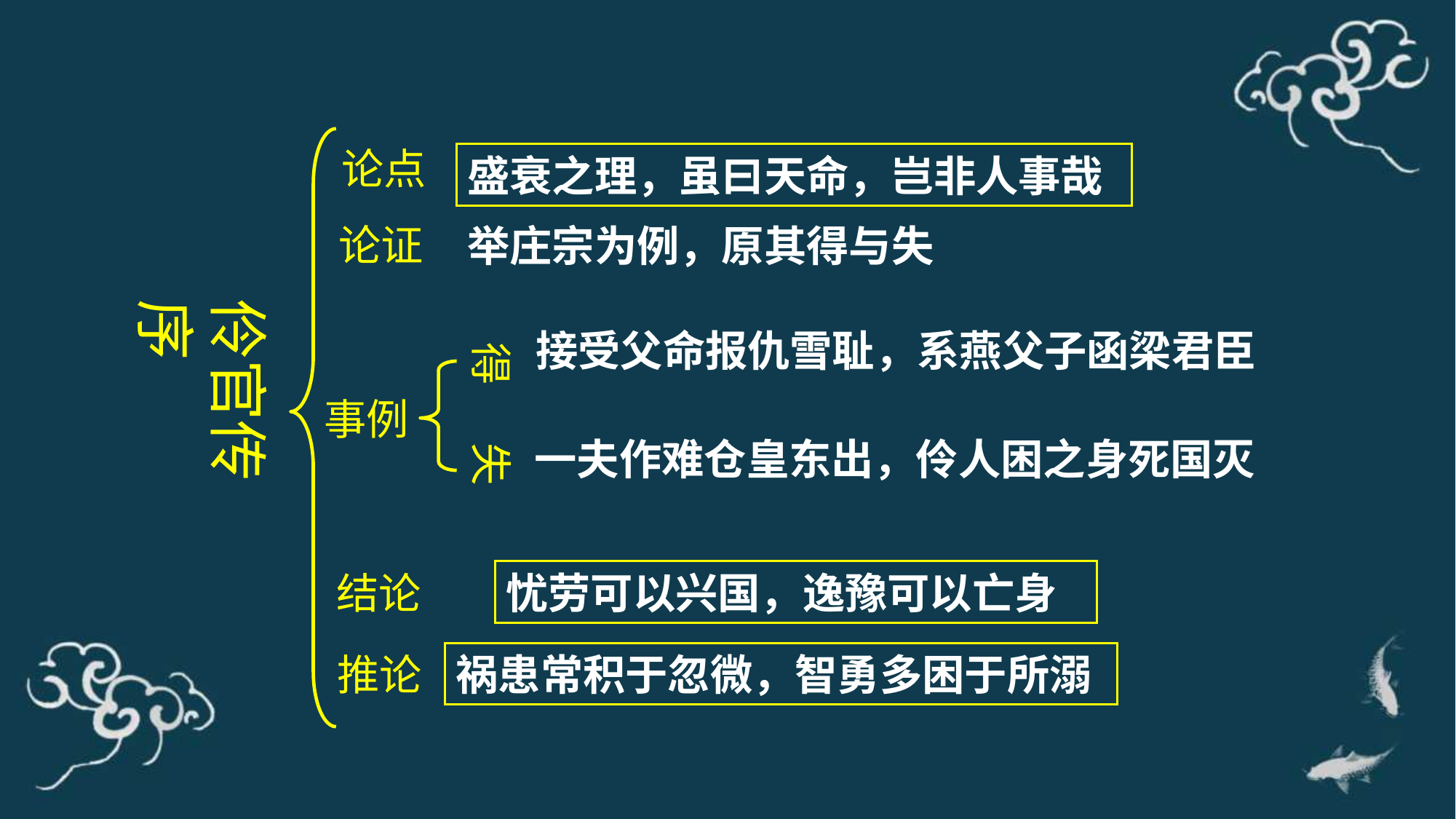

论点
盛衰之理，虽曰天命，岂非人事哉
论证
举庄宗为例，原其得与失
伶官传序
接受父命报仇雪耻，系燕父子函梁君臣
得

事例
一夫作难仓皇东出，伶人困之身死国灭
失
结论
忧劳可以兴国，逸豫可以亡身
推论
祸患常积于忽微，智勇多困于所溺